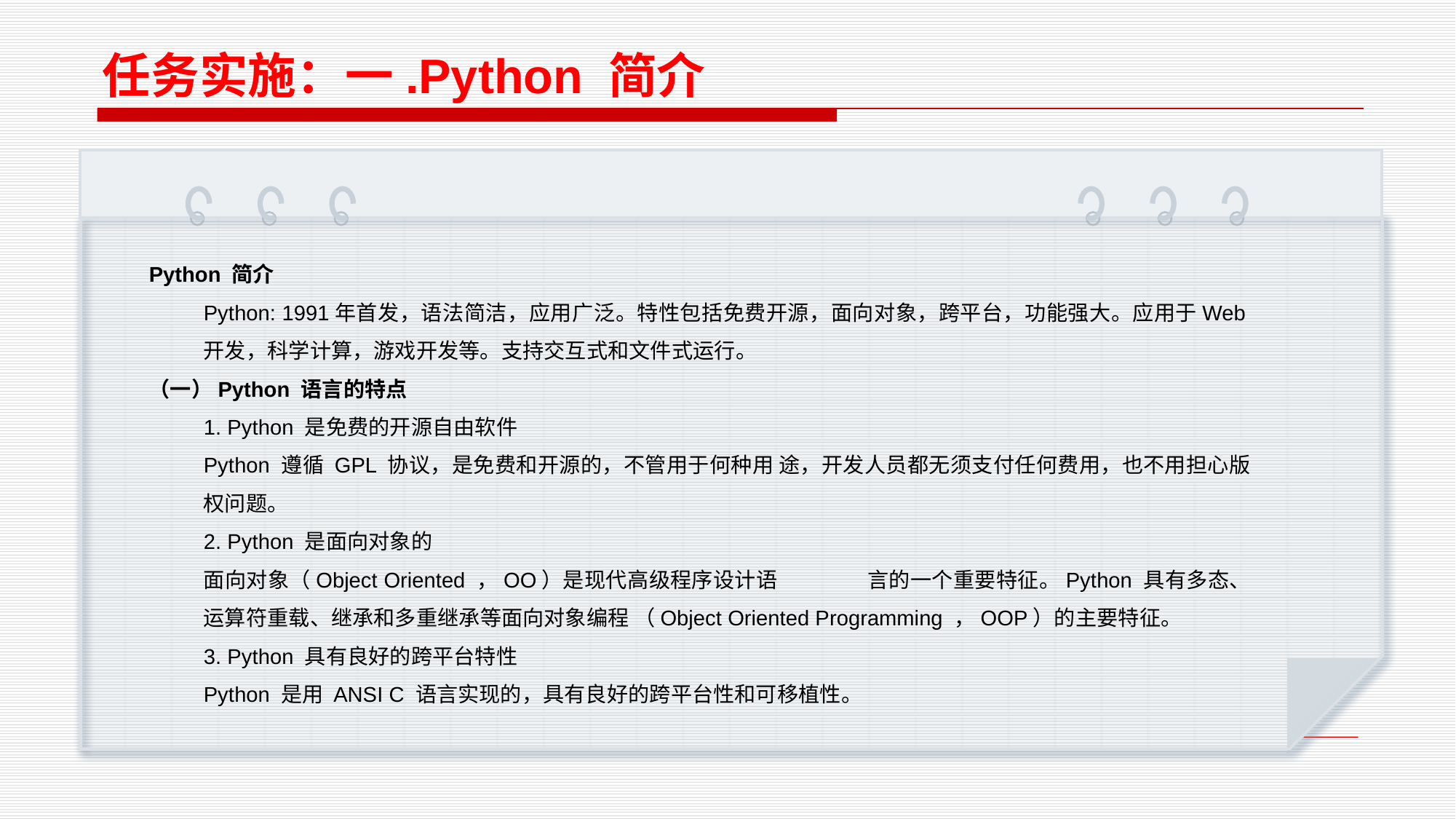

任务实施：一.Python 简介

Python 简介
Python: 1991年首发，语法简洁，应用广泛。特性包括免费开源，面向对象，跨平台，功能强大。应用于Web开发，科学计算，游戏开发等。支持交互式和文件式运行。
（一）Python 语言的特点
1. Python 是免费的开源自由软件
Python 遵循 GPL 协议，是免费和开源的，不管用于何种用 途，开发人员都无须支付任何费用，也不用担心版权问题。
2. Python 是面向对象的
面向对象（Object Oriented ，OO）是现代高级程序设计语  	 言的一个重要特征。Python 具有多态、运算符重载、继承和多重继承等面向对象编程 （Object Oriented Programming ，OOP）的主要特征。
3. Python 具有良好的跨平台特性
Python 是用 ANSI C 语言实现的，具有良好的跨平台性和可移植性。